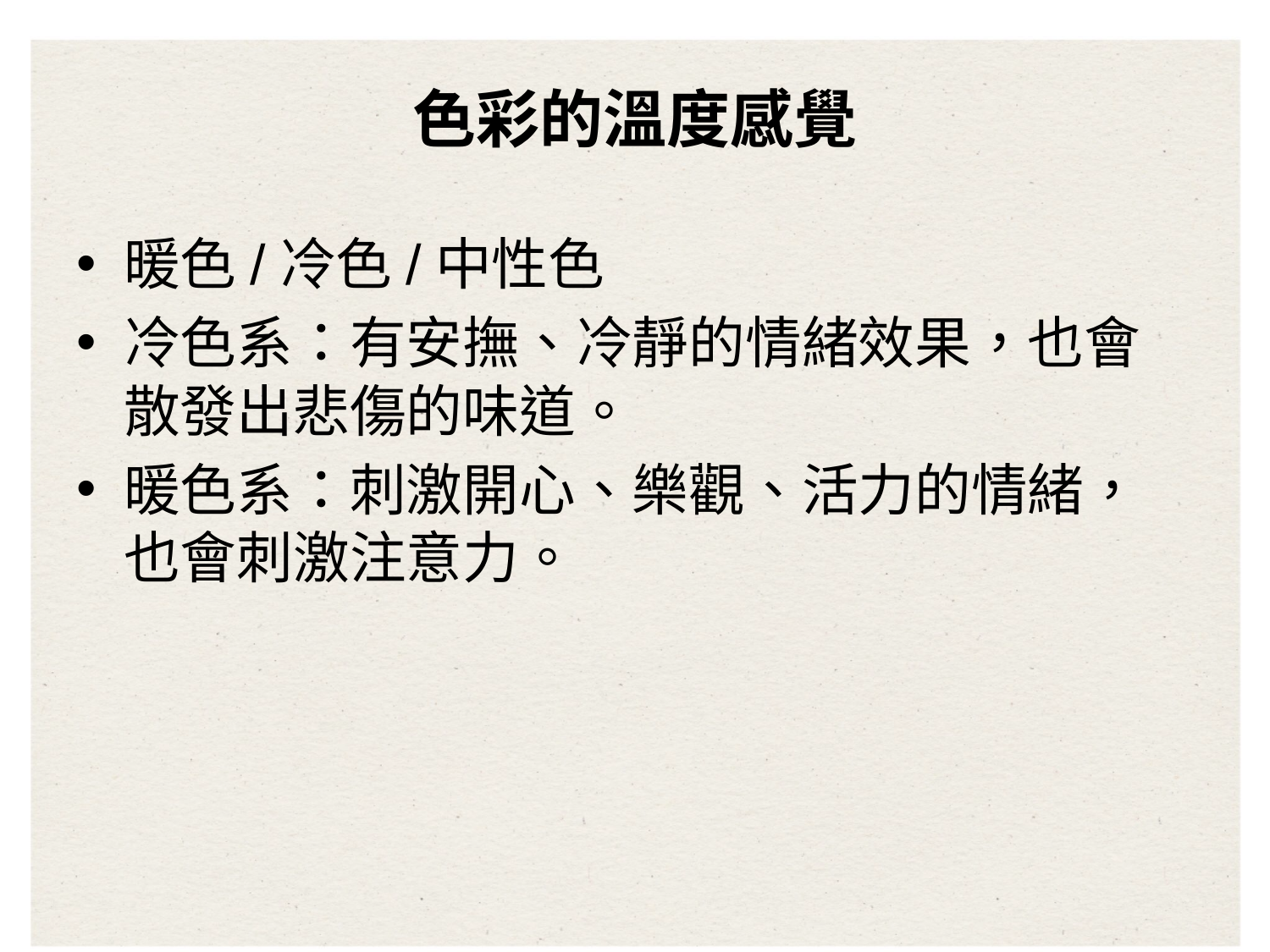

# 色彩的溫度感覺
暖色/冷色/中性色
冷色系：有安撫、冷靜的情緒效果，也會散發出悲傷的味道。
暖色系：刺激開心、樂觀、活力的情緒，也會刺激注意力。